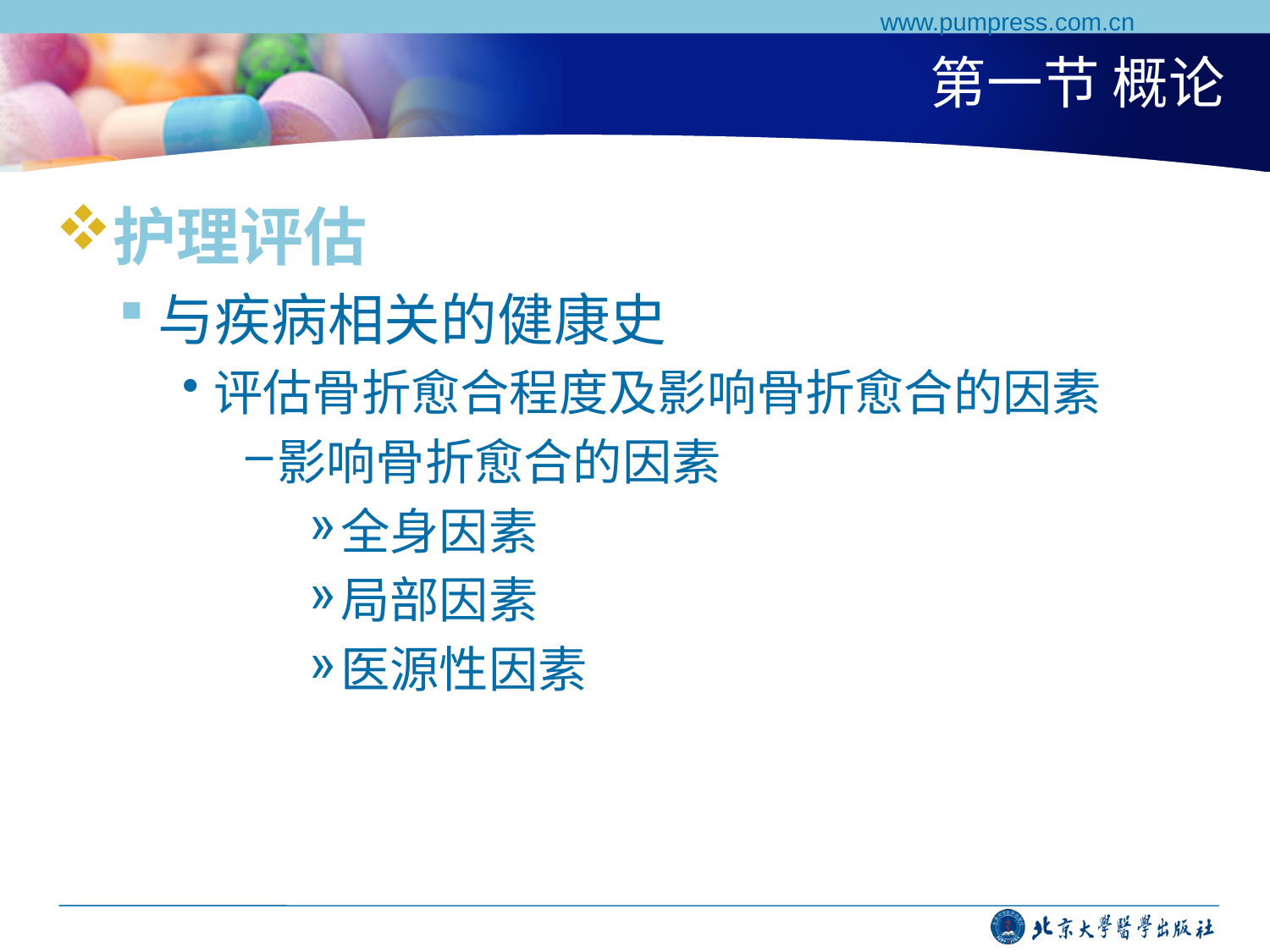

www.pumpress.com.cn
# 第一节 概论
护理评估
与疾病相关的健康史
评估骨折愈合程度及影响骨折愈合的因素
影响骨折愈合的因素
全身因素
局部因素
医源性因素